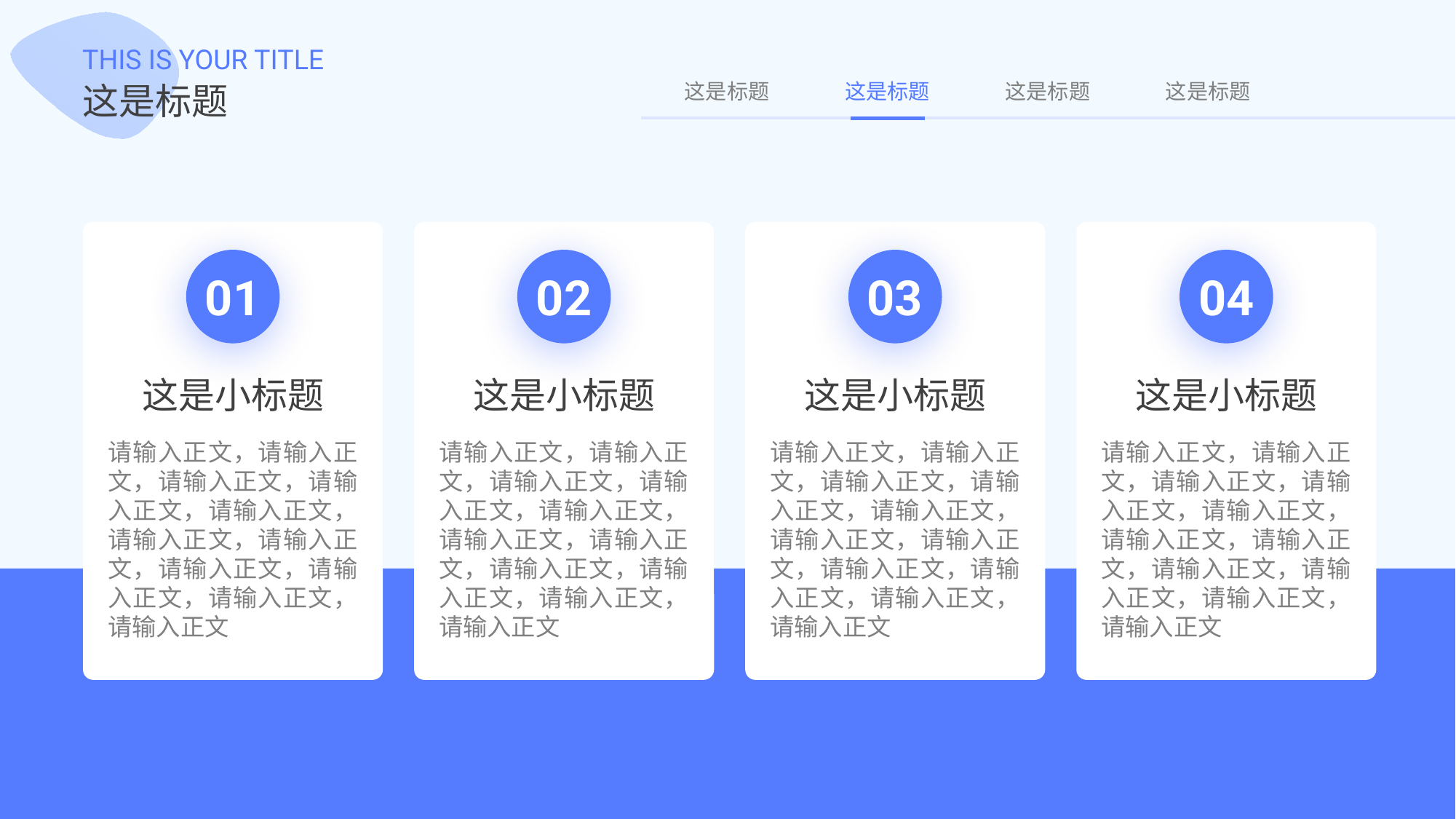

THIS IS YOUR TITLE
这是标题
这是标题
这是标题
这是标题
这是标题

01
这是小标题
请输入正文，请输入正文，请输入正文，请输入正文，请输入正文，请输入正文，请输入正文，请输入正文，请输入正文，请输入正文，请输入正文

02
这是小标题
请输入正文，请输入正文，请输入正文，请输入正文，请输入正文，请输入正文，请输入正文，请输入正文，请输入正文，请输入正文，请输入正文

03
这是小标题
请输入正文，请输入正文，请输入正文，请输入正文，请输入正文，请输入正文，请输入正文，请输入正文，请输入正文，请输入正文，请输入正文

04
这是小标题
请输入正文，请输入正文，请输入正文，请输入正文，请输入正文，请输入正文，请输入正文，请输入正文，请输入正文，请输入正文，请输入正文